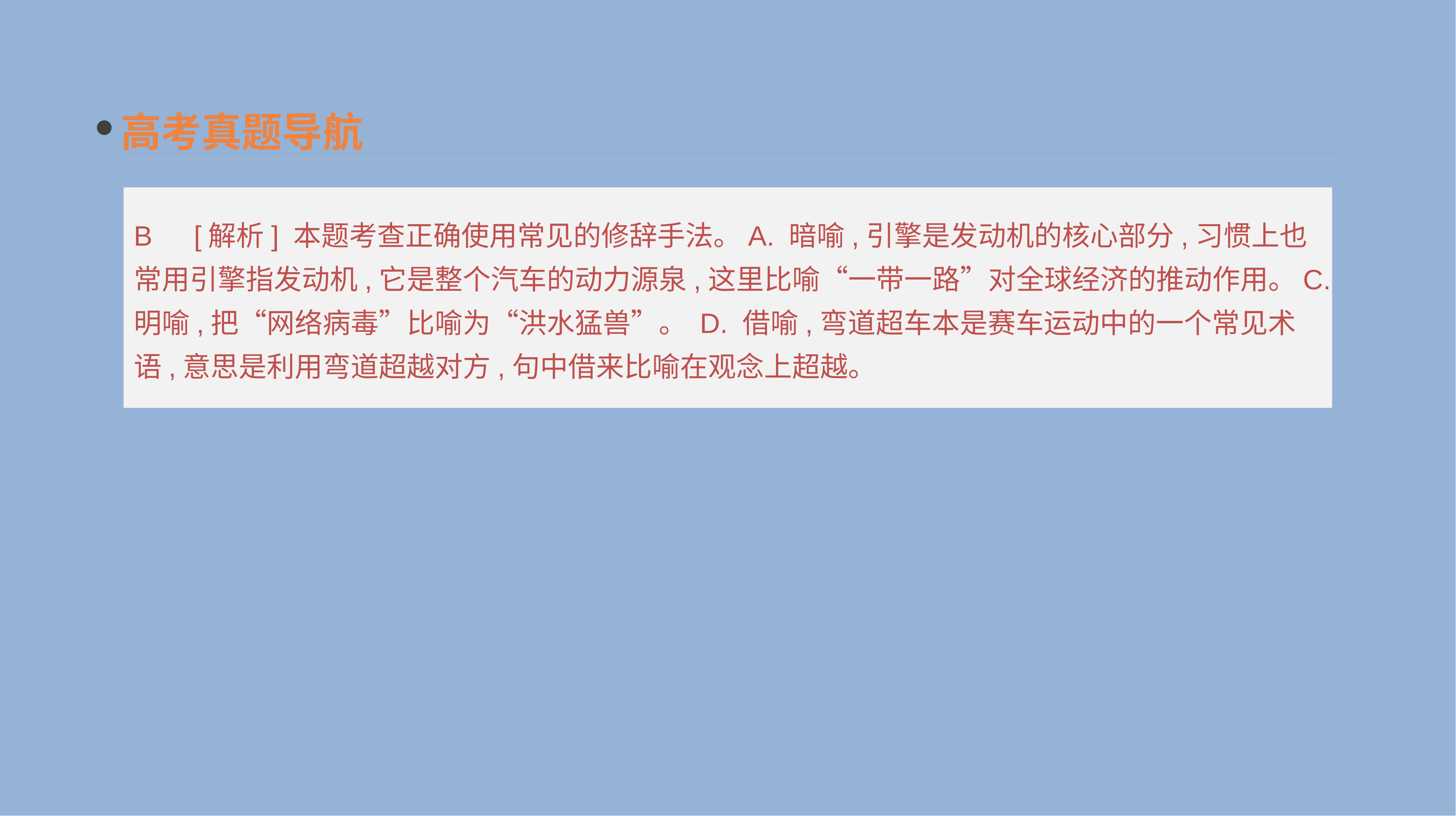

高考真题导航

B　[解析] 本题考查正确使用常见的修辞手法。A. 暗喻,引擎是发动机的核心部分,习惯上也常用引擎指发动机,它是整个汽车的动力源泉,这里比喻“一带一路”对全球经济的推动作用。C. 明喻,把“网络病毒”比喻为“洪水猛兽”。 D. 借喻,弯道超车本是赛车运动中的一个常见术语,意思是利用弯道超越对方,句中借来比喻在观念上超越。